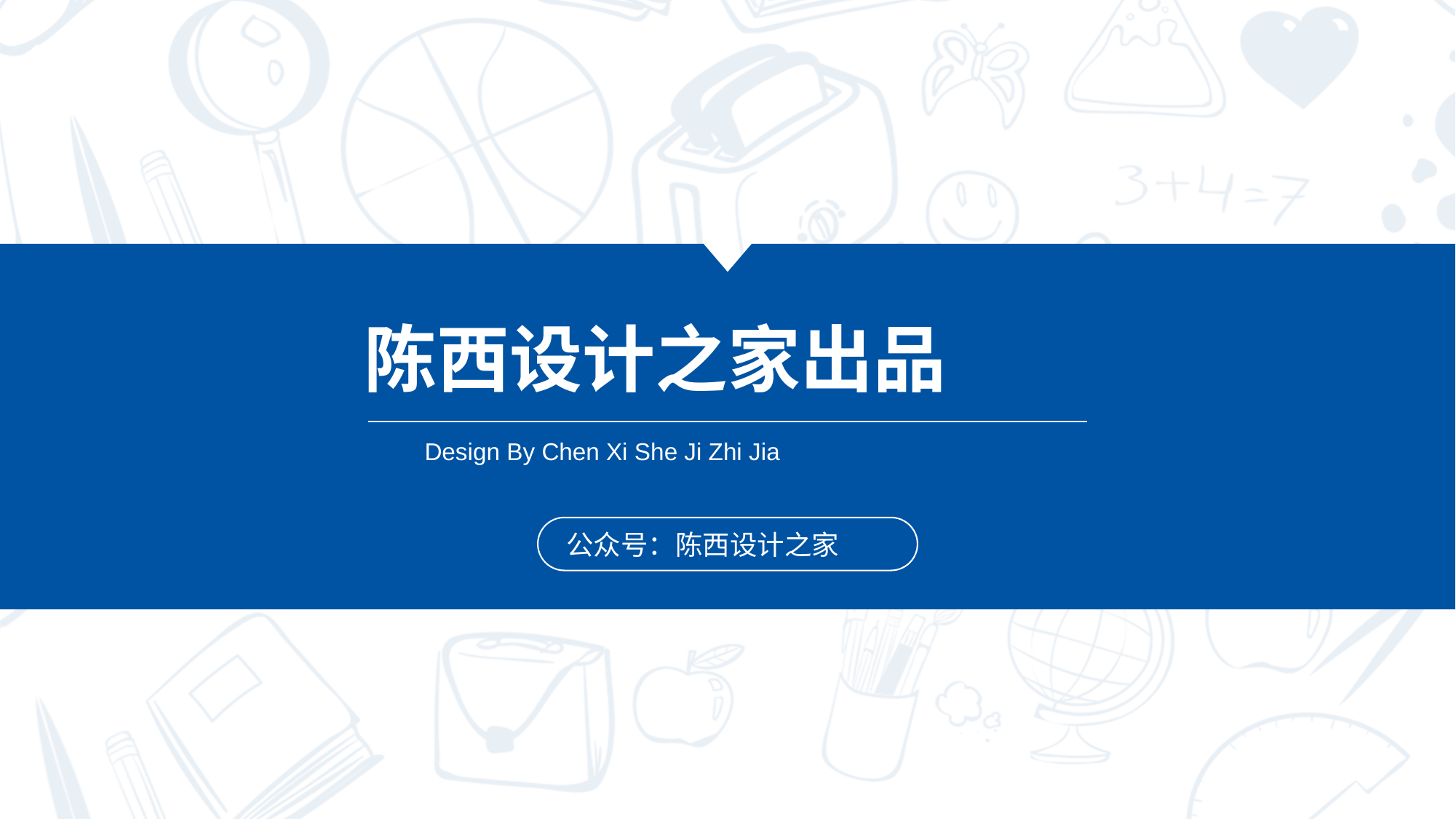

陈西设计之家出品
Design By Chen Xi She Ji Zhi Jia

公众号：陈西设计之家